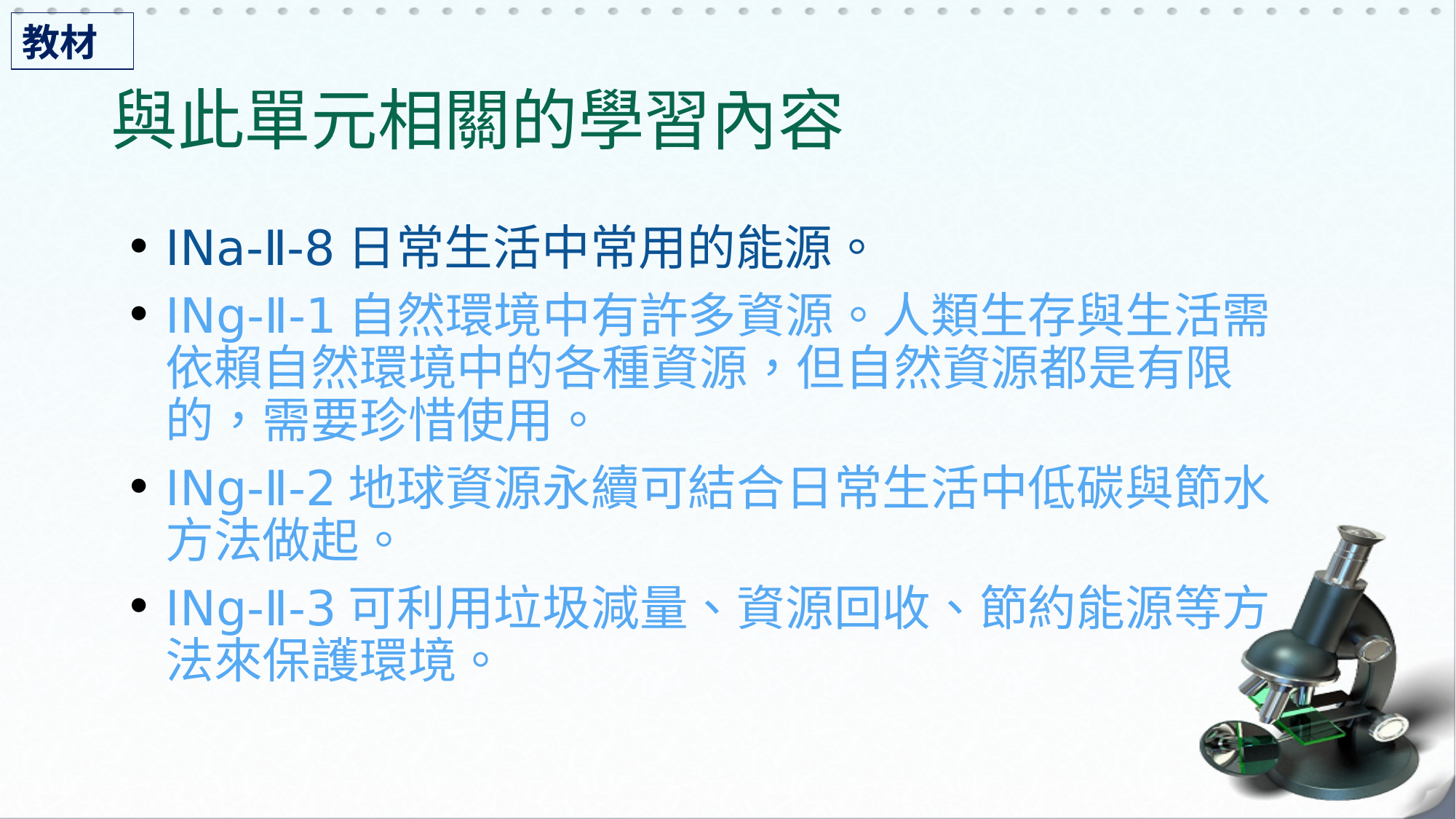

教材
# 與此單元相關的學習內容
INa-Ⅱ-8日常生活中常用的能源。
INg-Ⅱ-1自然環境中有許多資源。人類生存與生活需依賴自然環境中的各種資源，但自然資源都是有限的，需要珍惜使用。
INg-Ⅱ-2地球資源永續可結合日常生活中低碳與節水方法做起。
INg-Ⅱ-3可利用垃圾減量、資源回收、節約能源等方法來保護環境。